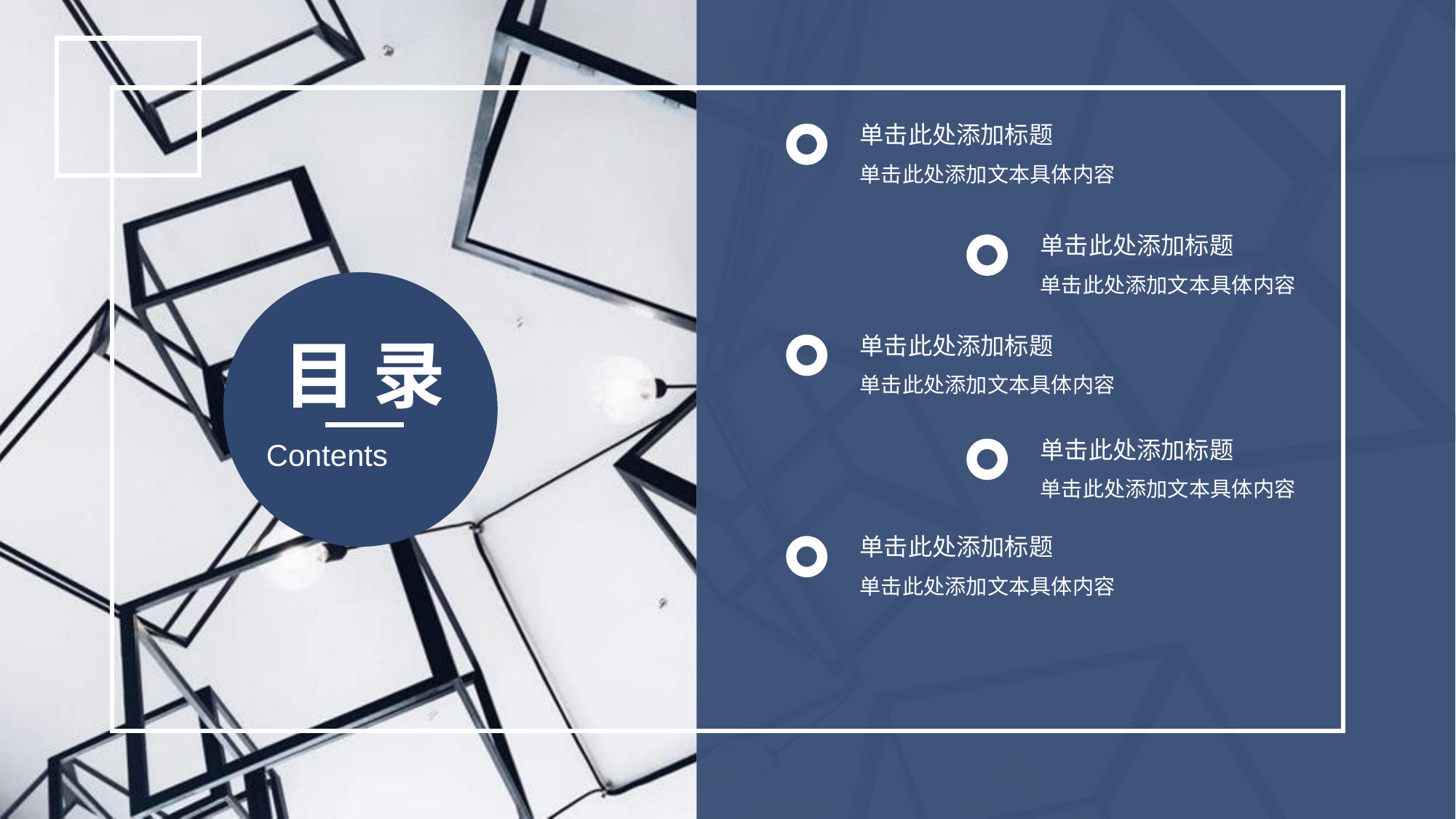

单击此处添加标题

单击此处添加文本具体内容
单击此处添加标题

单击此处添加文本具体内容

单击此处添加标题
目 录

单击此处添加文本具体内容
单击此处添加标题
Contents

单击此处添加文本具体内容
单击此处添加标题

单击此处添加文本具体内容